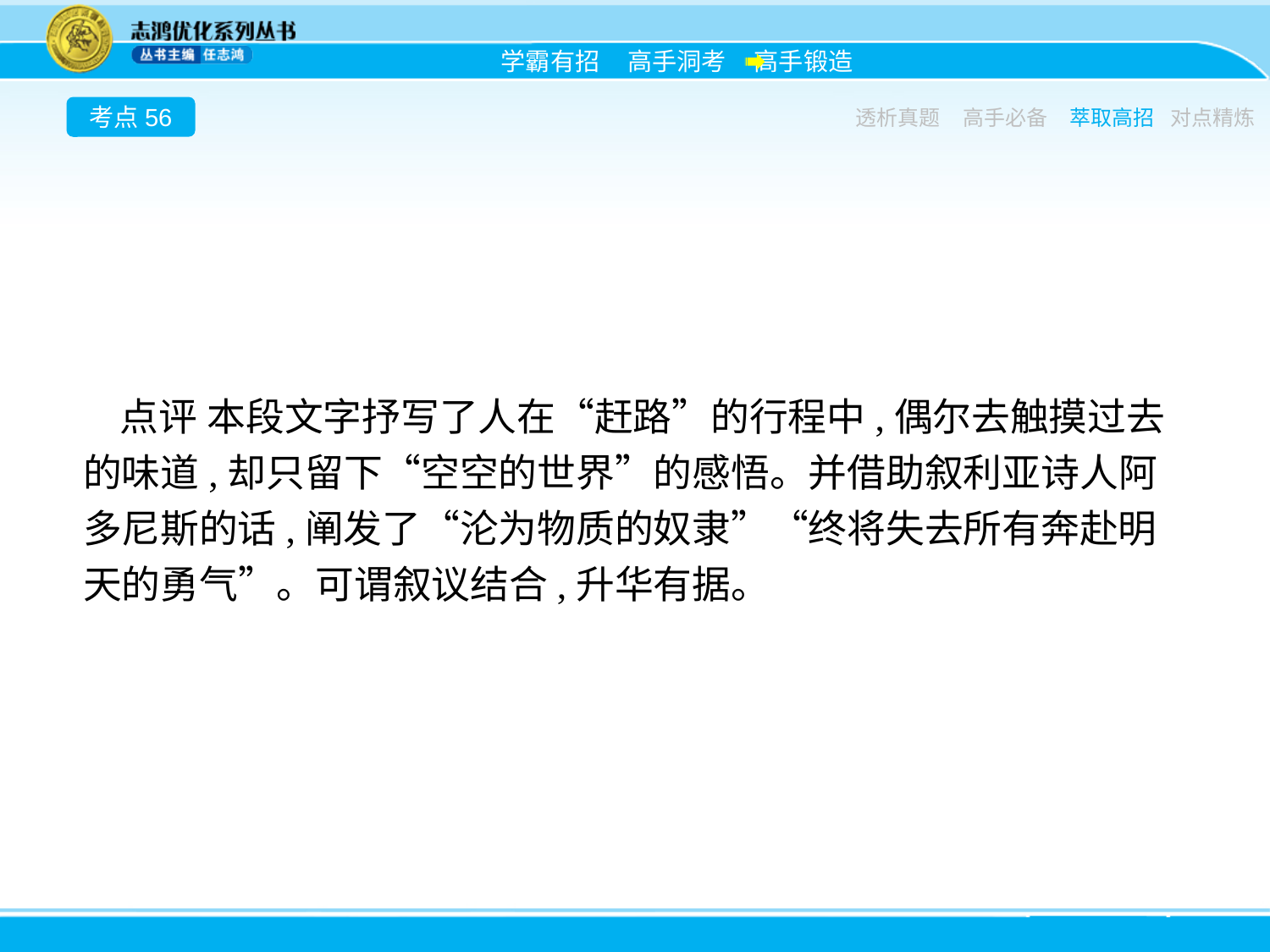

考点56
透析真题
高手必备
萃取高招
对点精炼
点评 本段文字抒写了人在“赶路”的行程中,偶尔去触摸过去的味道,却只留下“空空的世界”的感悟。并借助叙利亚诗人阿多尼斯的话,阐发了“沦为物质的奴隶”“终将失去所有奔赴明天的勇气”。可谓叙议结合,升华有据。